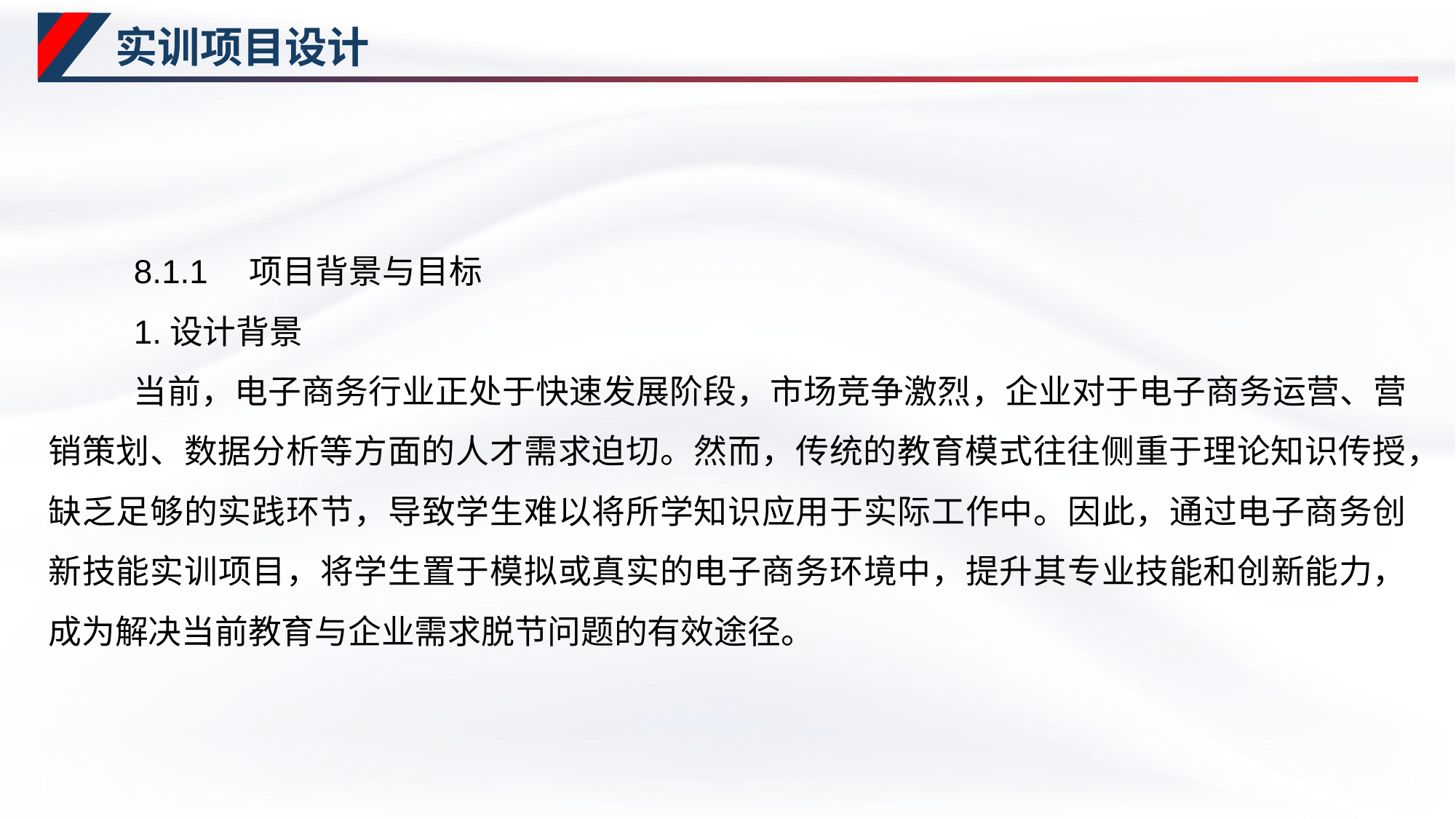

# 实训项目设计
8.1.1　项目背景与目标
1.设计背景
当前，电子商务行业正处于快速发展阶段，市场竞争激烈，企业对于电子商务运营、营销策划、数据分析等方面的人才需求迫切。然而，传统的教育模式往往侧重于理论知识传授，缺乏足够的实践环节，导致学生难以将所学知识应用于实际工作中。因此，通过电子商务创新技能实训项目，将学生置于模拟或真实的电子商务环境中，提升其专业技能和创新能力，成为解决当前教育与企业需求脱节问题的有效途径。